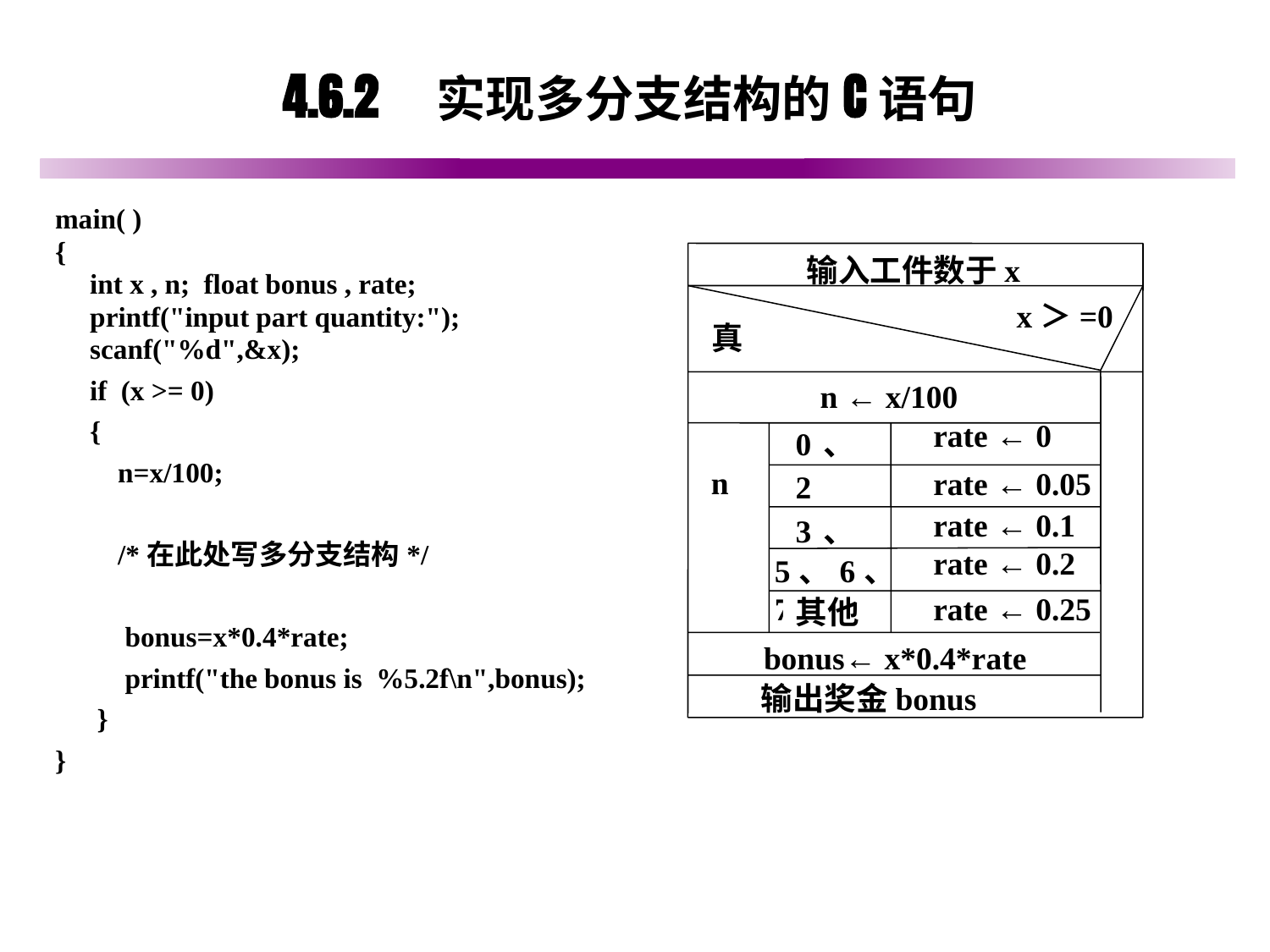

# 4.6.2    实现多分支结构的C语句
main( )
{
     int x , n;  float bonus , rate;
     printf("input part quantity:");
     scanf("%d",&x);
     if  (x >= 0)
     {
         n=x/100;

         /*在此处写多分支结构*/

          bonus=x*0.4*rate;
          printf("the bonus is  %5.2f\n",bonus);
      }
}

输入工件数于x

x＞=0
真

n ← x/100
rate ← 0

0、1
n
rate ← 0.05
2
rate ← 0.1
3、4
rate ← 0.2
5、6、7
rate ← 0.25
其他
bonus← x*0.4*rate

输出奖金bonus